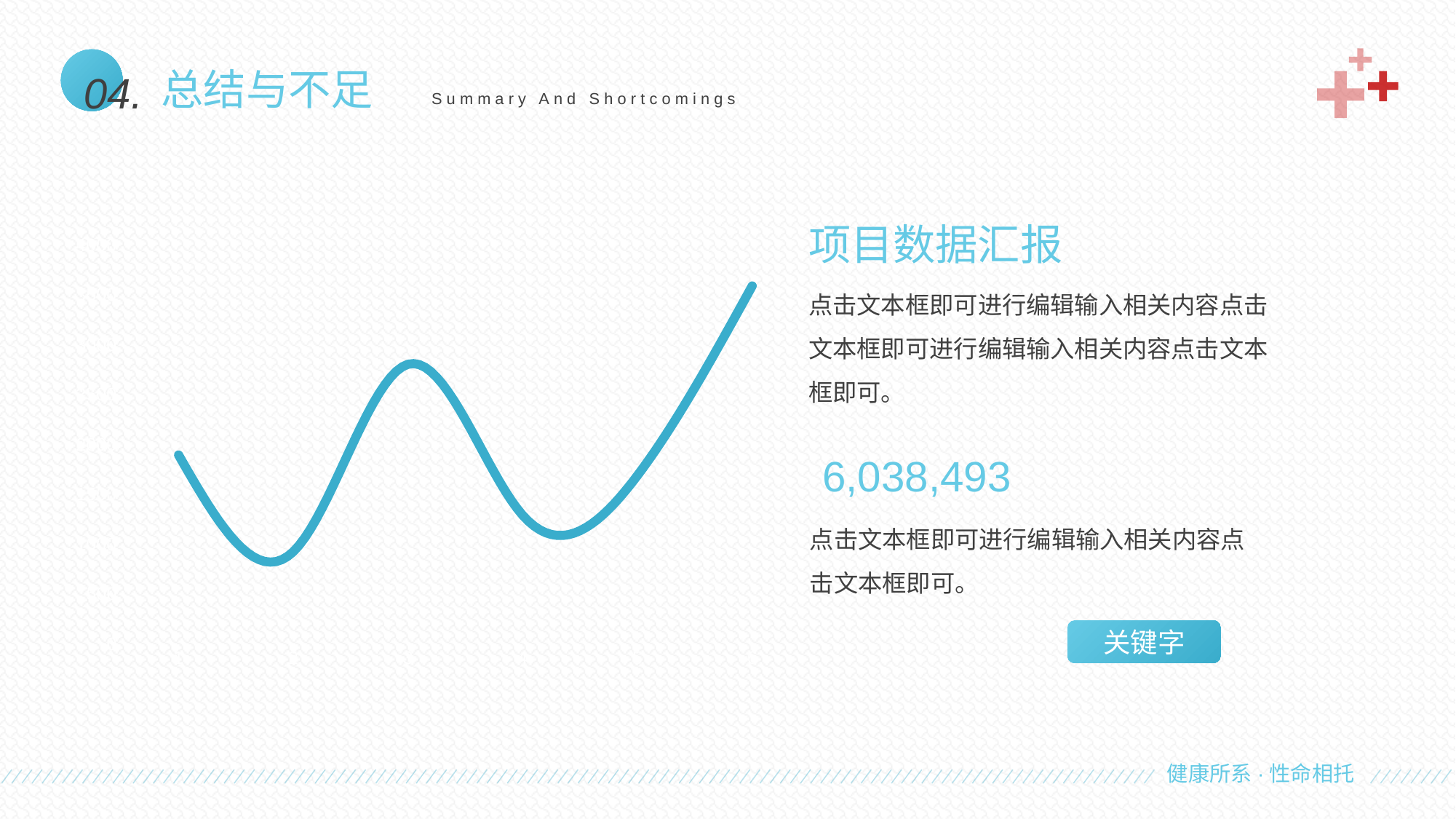

04.
总结与不足
Summary And Shortcomings
项目数据汇报

### Chart

| Category | 系列 1 |
|---|---|
| 1 | 1895.0 |
| 2 | 926.0 |
| 3 | 2805.0 |
| 4 | 1290.0 |
| 5 | 1690.0 |
| 6 | 3590.0 |
点击文本框即可进行编辑输入相关内容点击文本框即可进行编辑输入相关内容点击文本框即可。
6,038,493
点击文本框即可进行编辑输入相关内容点击文本框即可。
关键字